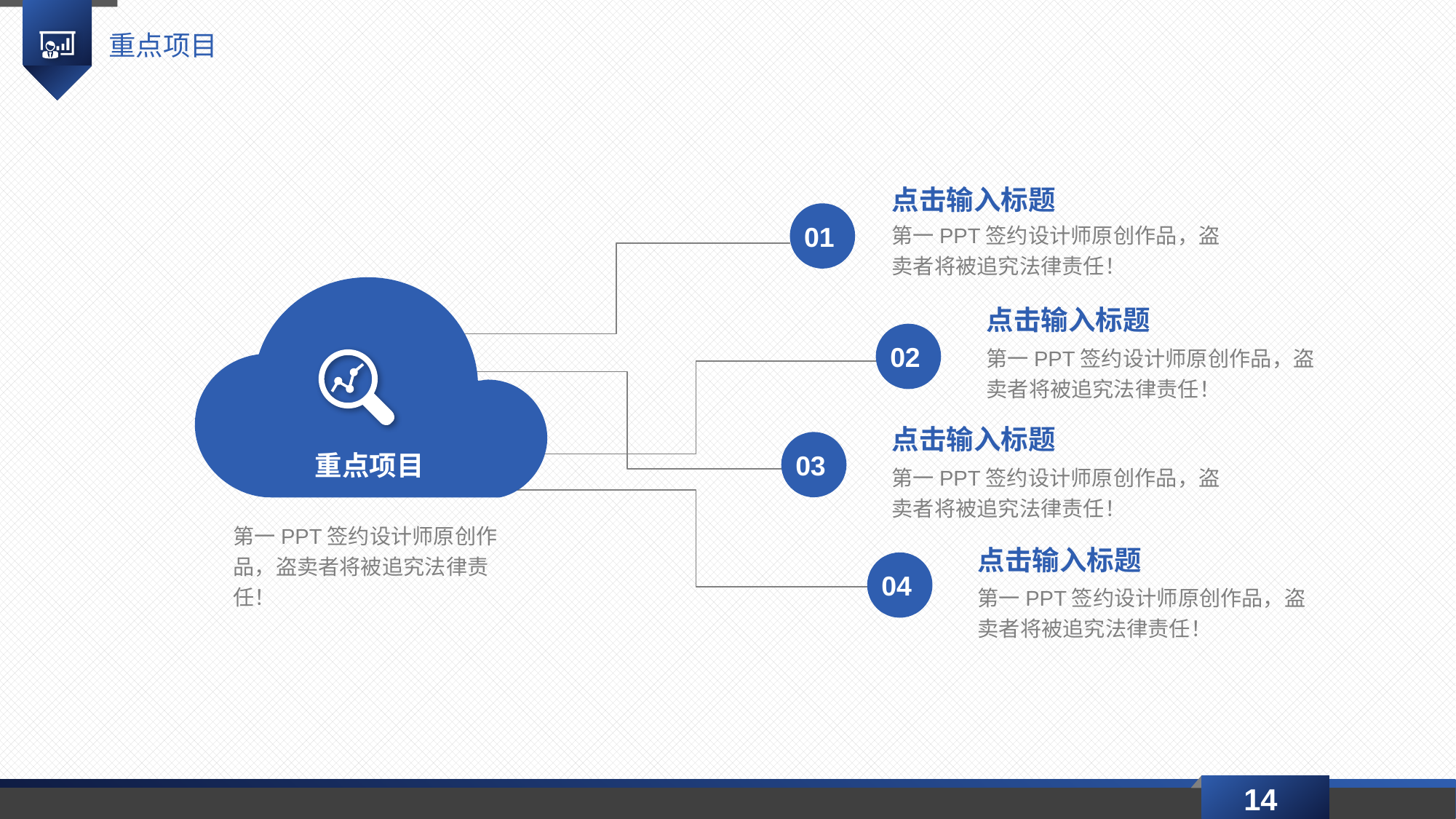

重点项目

点击输入标题

第一PPT签约设计师原创作品，盗卖者将被追究法律责任！
01

点击输入标题

第一PPT签约设计师原创作品，盗卖者将被追究法律责任！
02

点击输入标题

重点项目
03
第一PPT签约设计师原创作品，盗卖者将被追究法律责任！
第一PPT签约设计师原创作品，盗卖者将被追究法律责任！
点击输入标题

04
第一PPT签约设计师原创作品，盗卖者将被追究法律责任！

14

延时符